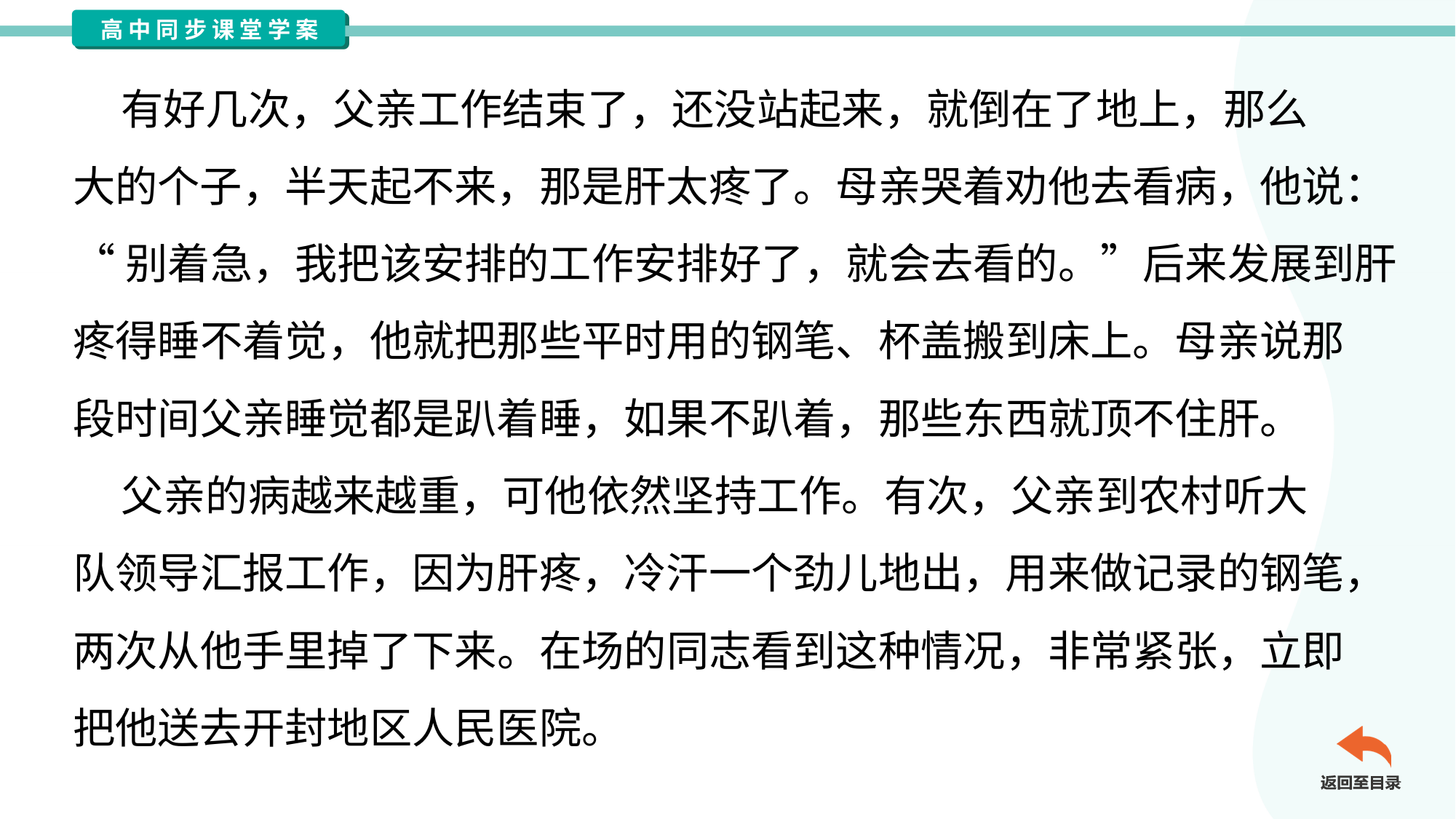

有好几次，父亲工作结束了，还没站起来，就倒在了地上，那么
大的个子，半天起不来，那是肝太疼了。母亲哭着劝他去看病，他说：
“别着急，我把该安排的工作安排好了，就会去看的。”后来发展到肝
疼得睡不着觉，他就把那些平时用的钢笔、杯盖搬到床上。母亲说那
段时间父亲睡觉都是趴着睡，如果不趴着，那些东西就顶不住肝。
    父亲的病越来越重，可他依然坚持工作。有次，父亲到农村听大
队领导汇报工作，因为肝疼，冷汗一个劲儿地出，用来做记录的钢笔，
两次从他手里掉了下来。在场的同志看到这种情况，非常紧张，立即
把他送去开封地区人民医院。